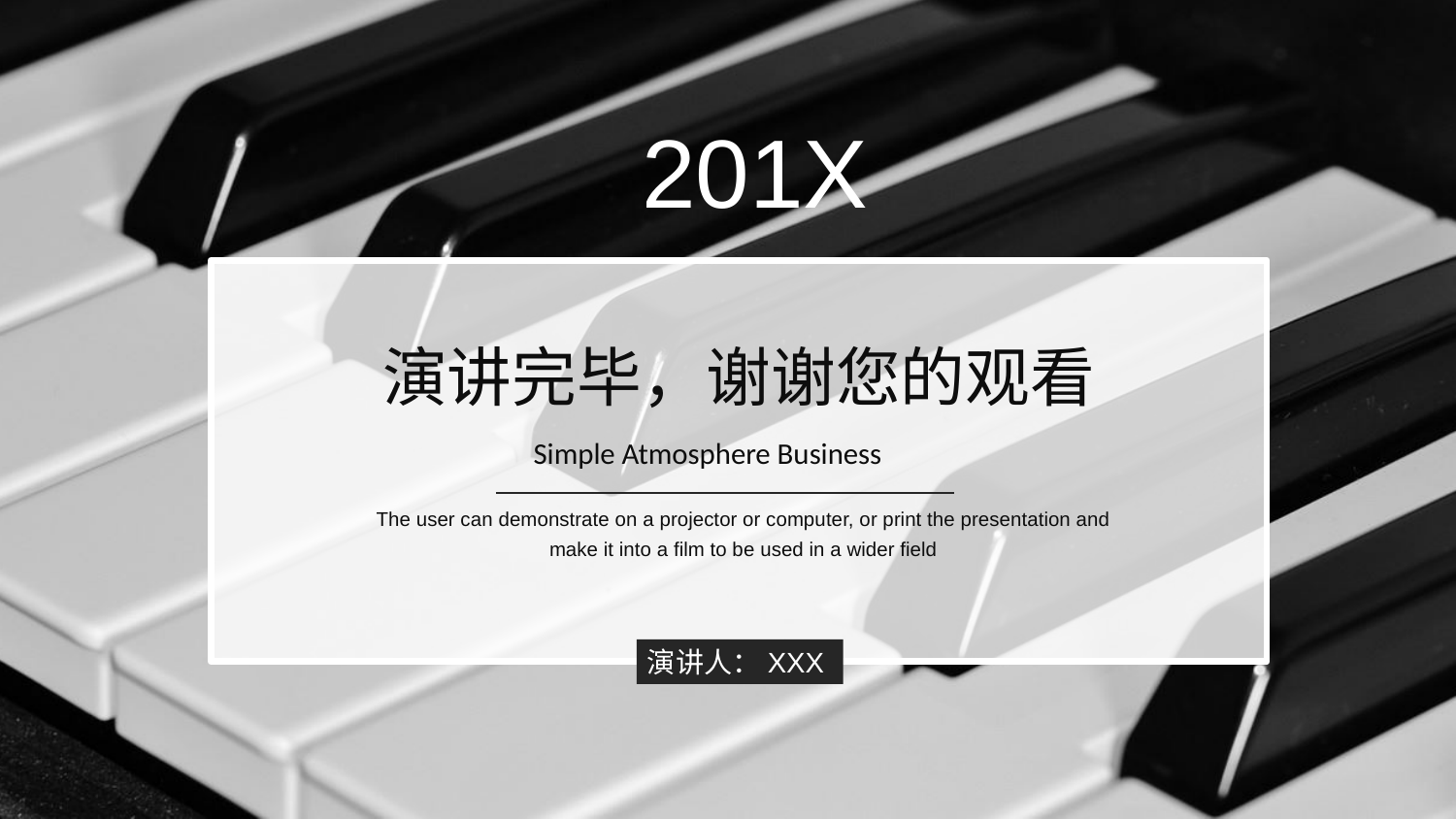

201X

演讲完毕，谢谢您的观看
Simple Atmosphere Business
The user can demonstrate on a projector or computer, or print the presentation and make it into a film to be used in a wider field
演讲人：XXX